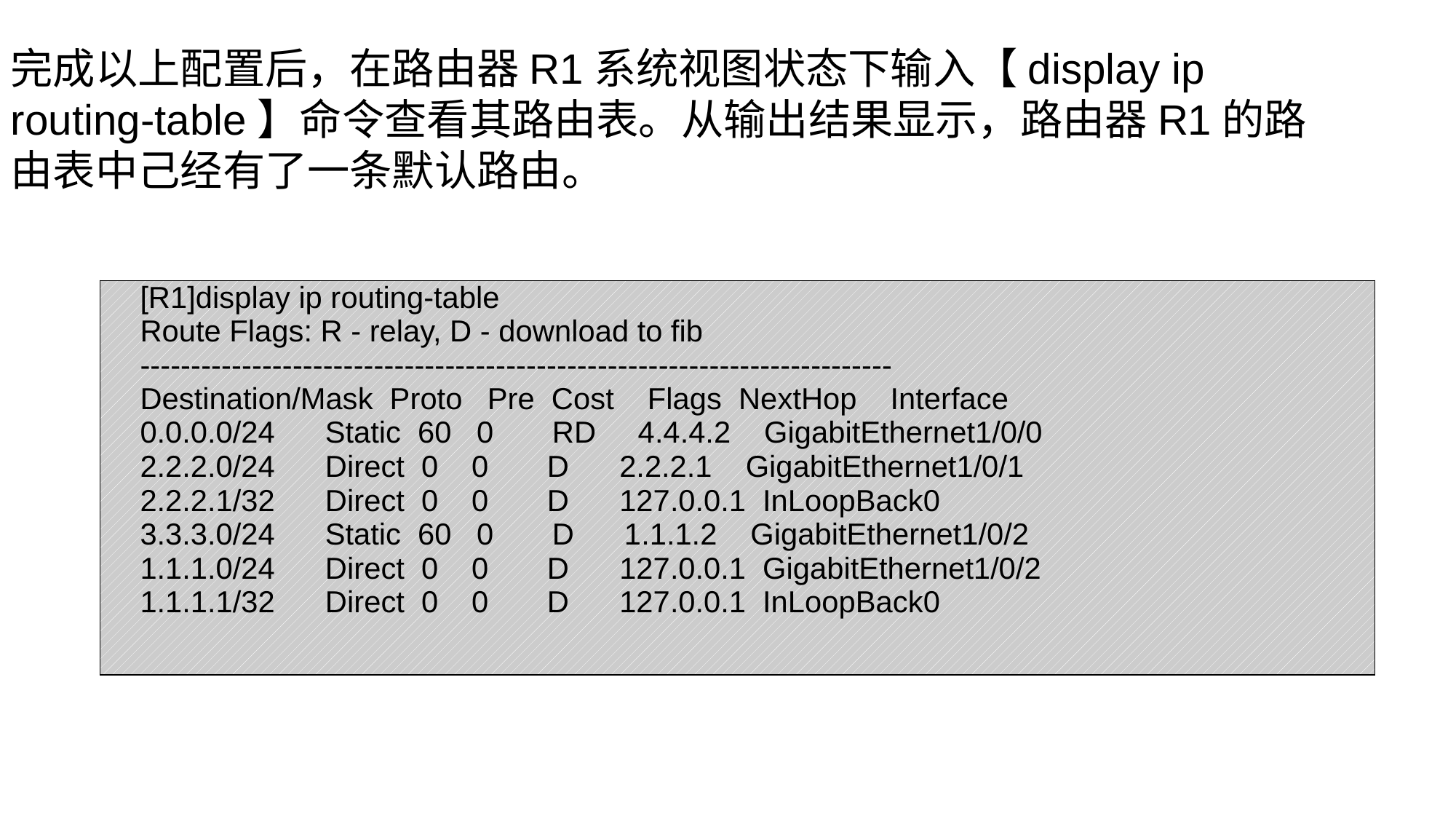

完成以上配置后，在路由器R1系统视图状态下输入【display ip routing-table】命令查看其路由表。从输出结果显示，路由器R1的路由表中己经有了一条默认路由。

| [R1]display ip routing-table Route Flags: R - relay, D - download to fib -------------------------------------------------------------------------- Destination/Mask Proto Pre Cost Flags NextHop Interface 0.0.0.0/24 Static 60 0 RD 4.4.4.2 GigabitEthernet1/0/0 2.2.2.0/24 Direct 0 0 D 2.2.2.1 GigabitEthernet1/0/1 2.2.2.1/32 Direct 0 0 D 127.0.0.1 InLoopBack0 3.3.3.0/24 Static 60 0 D 1.1.1.2 GigabitEthernet1/0/2 1.1.1.0/24 Direct 0 0 D 127.0.0.1 GigabitEthernet1/0/2 1.1.1.1/32 Direct 0 0 D 127.0.0.1 InLoopBack0 |
| --- |